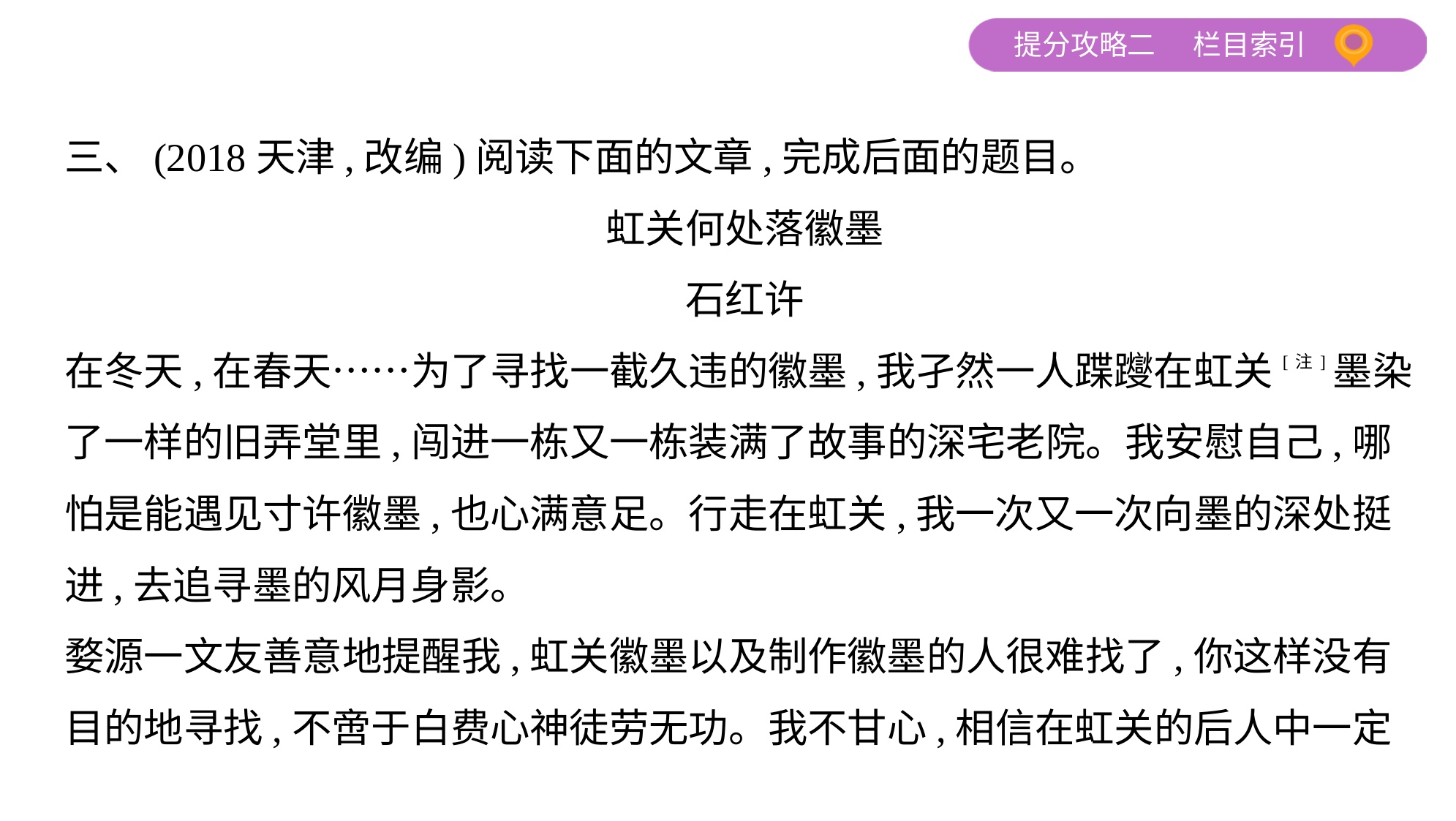

三、(2018天津,改编)阅读下面的文章,完成后面的题目。
虹关何处落徽墨
石红许
在冬天,在春天……为了寻找一截久违的徽墨,我孑然一人蹀躞在虹关[注]墨染
了一样的旧弄堂里,闯进一栋又一栋装满了故事的深宅老院。我安慰自己,哪
怕是能遇见寸许徽墨,也心满意足。行走在虹关,我一次又一次向墨的深处挺
进,去追寻墨的风月身影。
婺源一文友善意地提醒我,虹关徽墨以及制作徽墨的人很难找了,你这样没有
目的地寻找,不啻于白费心神徒劳无功。我不甘心,相信在虹关的后人中一定